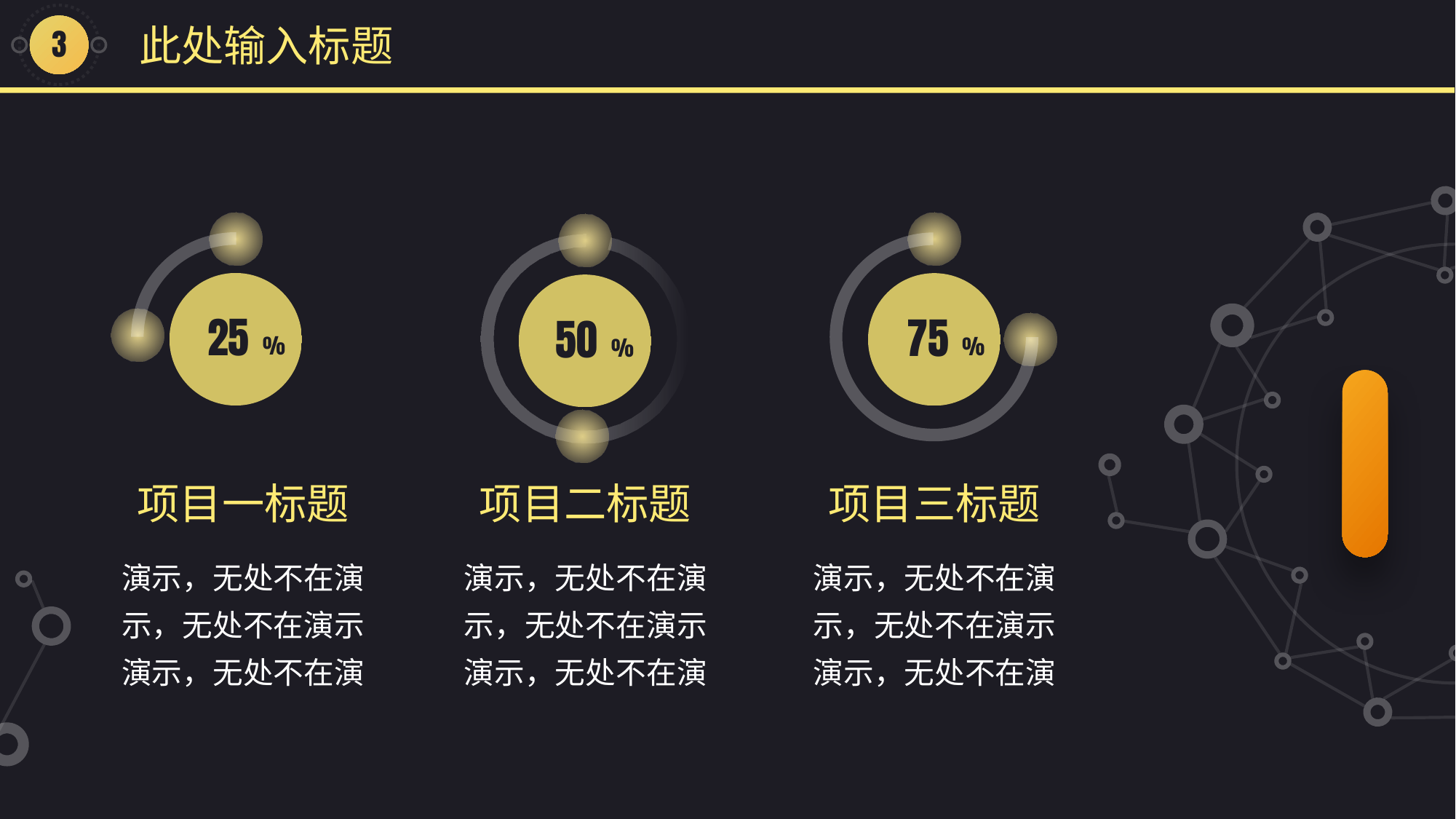

3

此处输入标题

25
75

50

%
%
%

项目一标题
项目二标题
项目三标题
演示，无处不在演示，无处不在演示演示，无处不在演
演示，无处不在演示，无处不在演示演示，无处不在演
演示，无处不在演示，无处不在演示演示，无处不在演